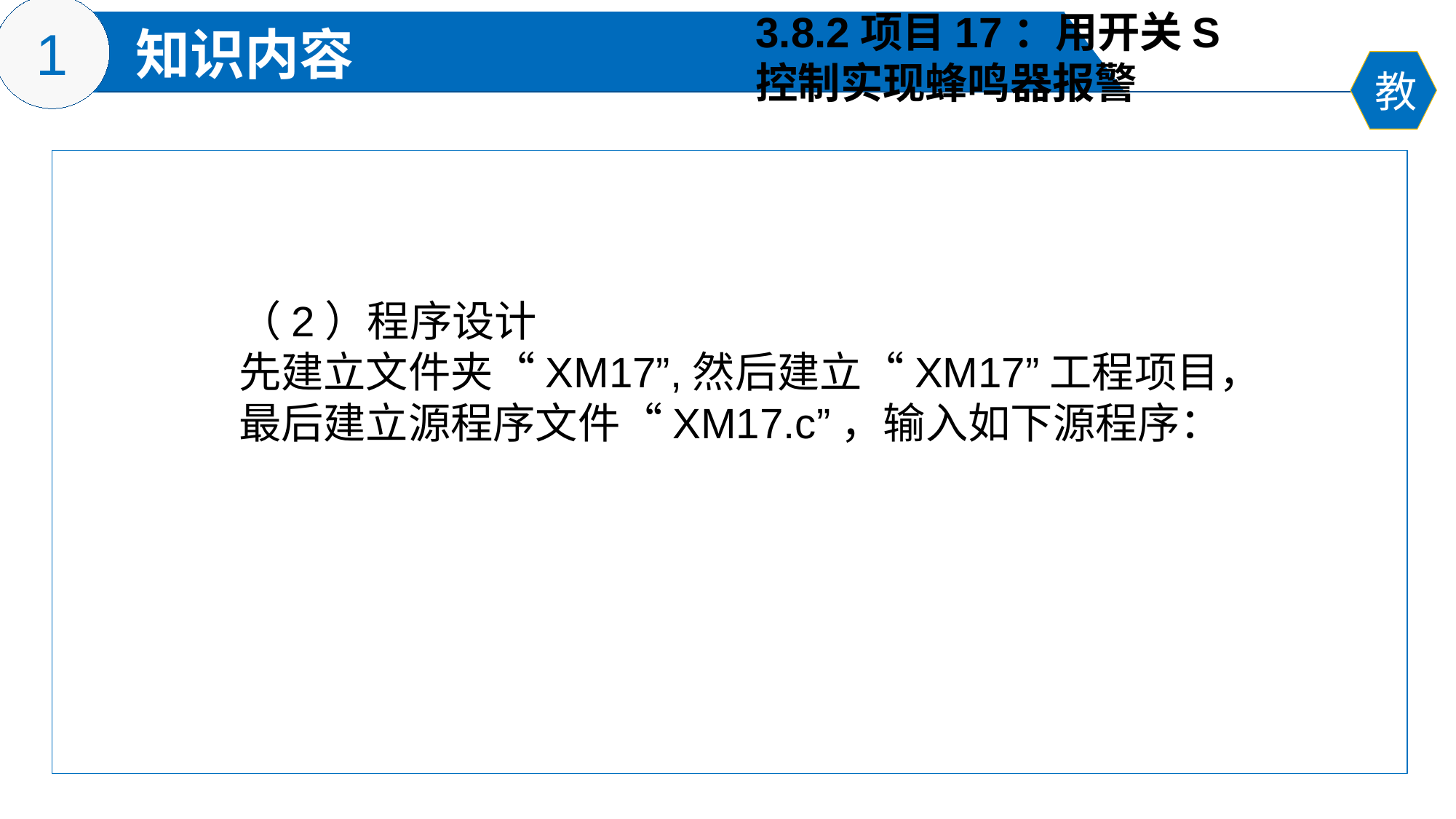

3.8.2项目17：用开关S
控制实现蜂鸣器报警

（2）程序设计
先建立文件夹“XM17”,然后建立“XM17”工程项目，最后建立源程序文件“XM17.c”，输入如下源程序：